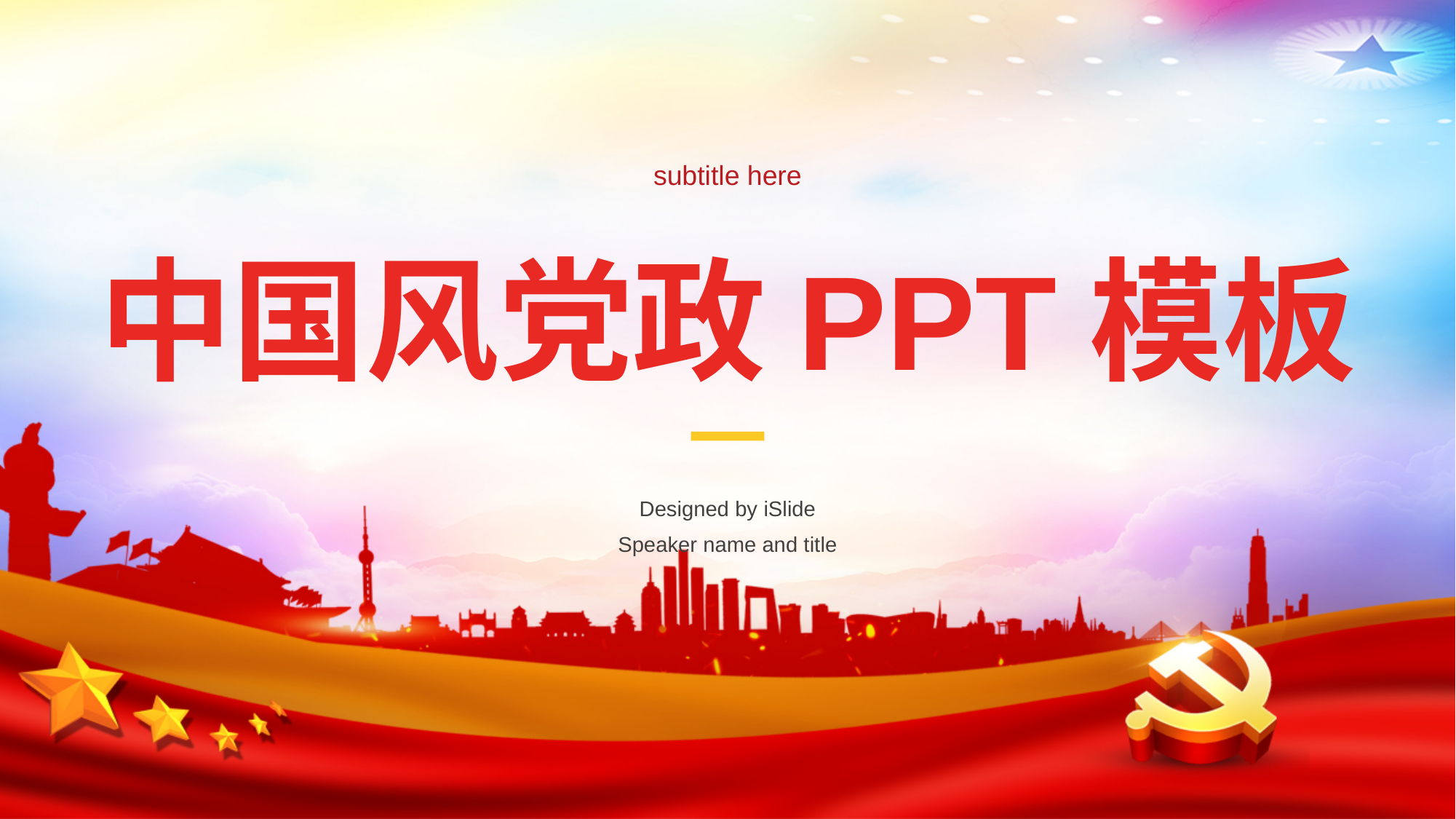

subtitle here
# 中国风党政PPT模板

Designed by iSlide
Speaker name and title